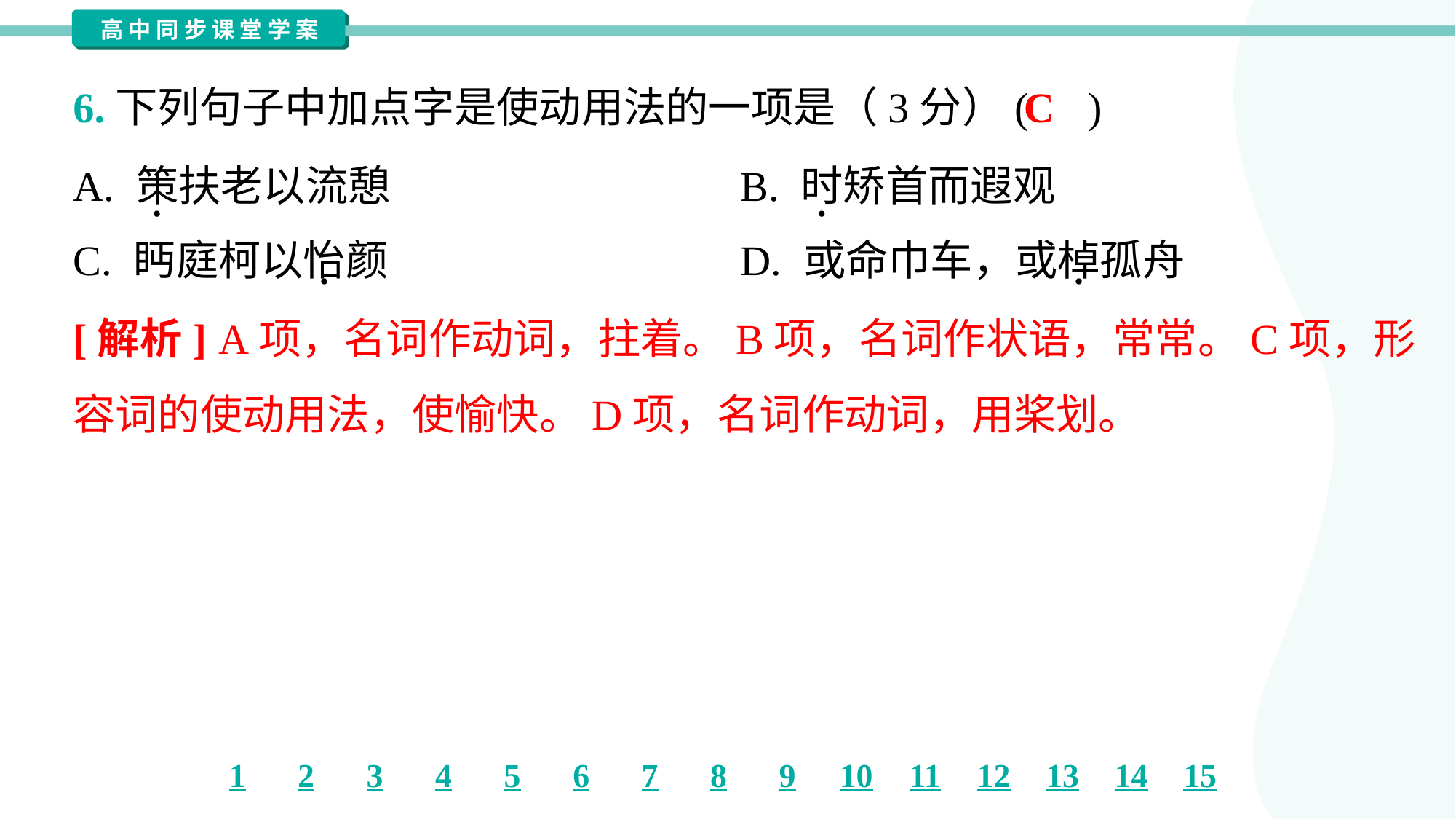

C
6.下列句子中加点字是使动用法的一项是（3分）(     )
A. 策扶老以流憩	B. 时矫首而遐观
C. 眄庭柯以怡颜	D. 或命巾车，或棹孤舟

[解析] A项，名词作动词，拄着。B项，名词作状语，常常。C项，形
容词的使动用法，使愉快。D项，名词作动词，用桨划。